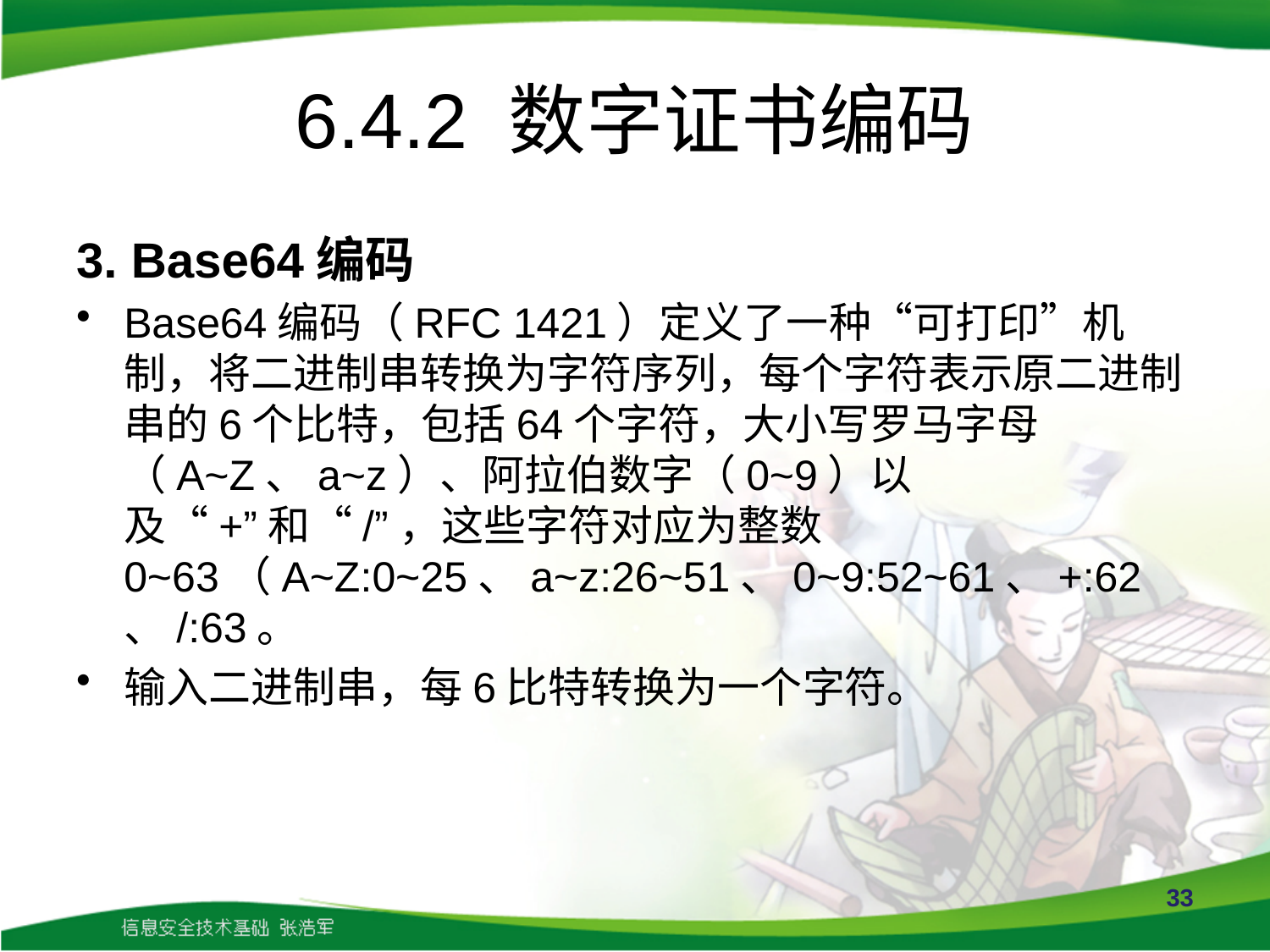

# 6.4.2 数字证书编码
3. Base64编码
Base64编码（RFC 1421）定义了一种“可打印”机制，将二进制串转换为字符序列，每个字符表示原二进制串的6个比特，包括64个字符，大小写罗马字母（A~Z、a~z）、阿拉伯数字（0~9）以及“+”和“/”，这些字符对应为整数0~63（A~Z:0~25、a~z:26~51、0~9:52~61、+:62、/:63。
输入二进制串，每6比特转换为一个字符。

33